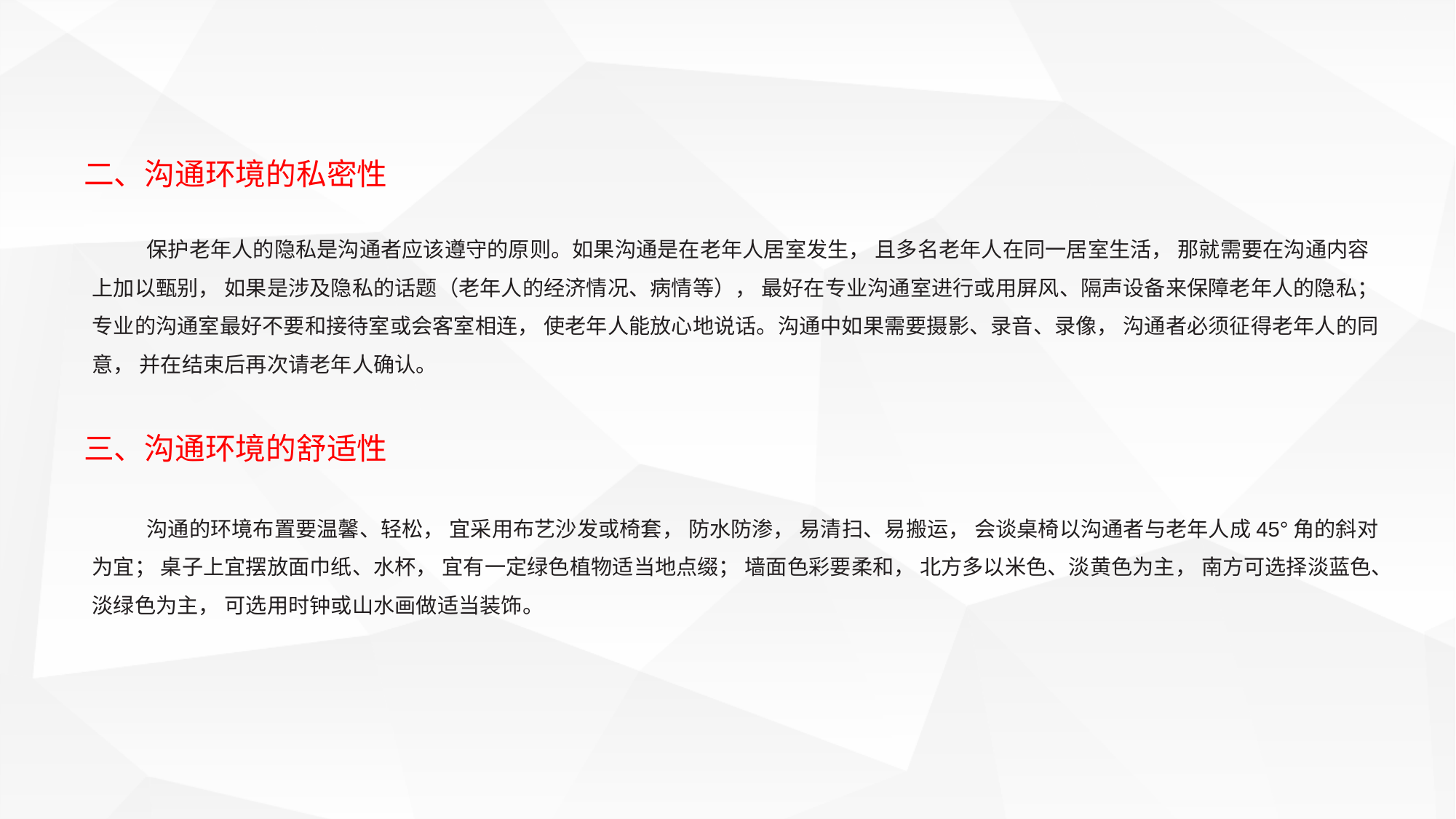

二、沟通环境的私密性
保护老年人的隐私是沟通者应该遵守的原则。如果沟通是在老年人居室发生， 且多名老年人在同一居室生活， 那就需要在沟通内容上加以甄别， 如果是涉及隐私的话题（老年人的经济情况、病情等）， 最好在专业沟通室进行或用屏风、隔声设备来保障老年人的隐私； 专业的沟通室最好不要和接待室或会客室相连， 使老年人能放心地说话。沟通中如果需要摄影、录音、录像， 沟通者必须征得老年人的同意， 并在结束后再次请老年人确认。
三、沟通环境的舒适性
沟通的环境布置要温馨、轻松， 宜采用布艺沙发或椅套， 防水防渗， 易清扫、易搬运， 会谈桌椅以沟通者与老年人成45°角的斜对为宜； 桌子上宜摆放面巾纸、水杯， 宜有一定绿色植物适当地点缀； 墙面色彩要柔和， 北方多以米色、淡黄色为主， 南方可选择淡蓝色、淡绿色为主， 可选用时钟或山水画做适当装饰。